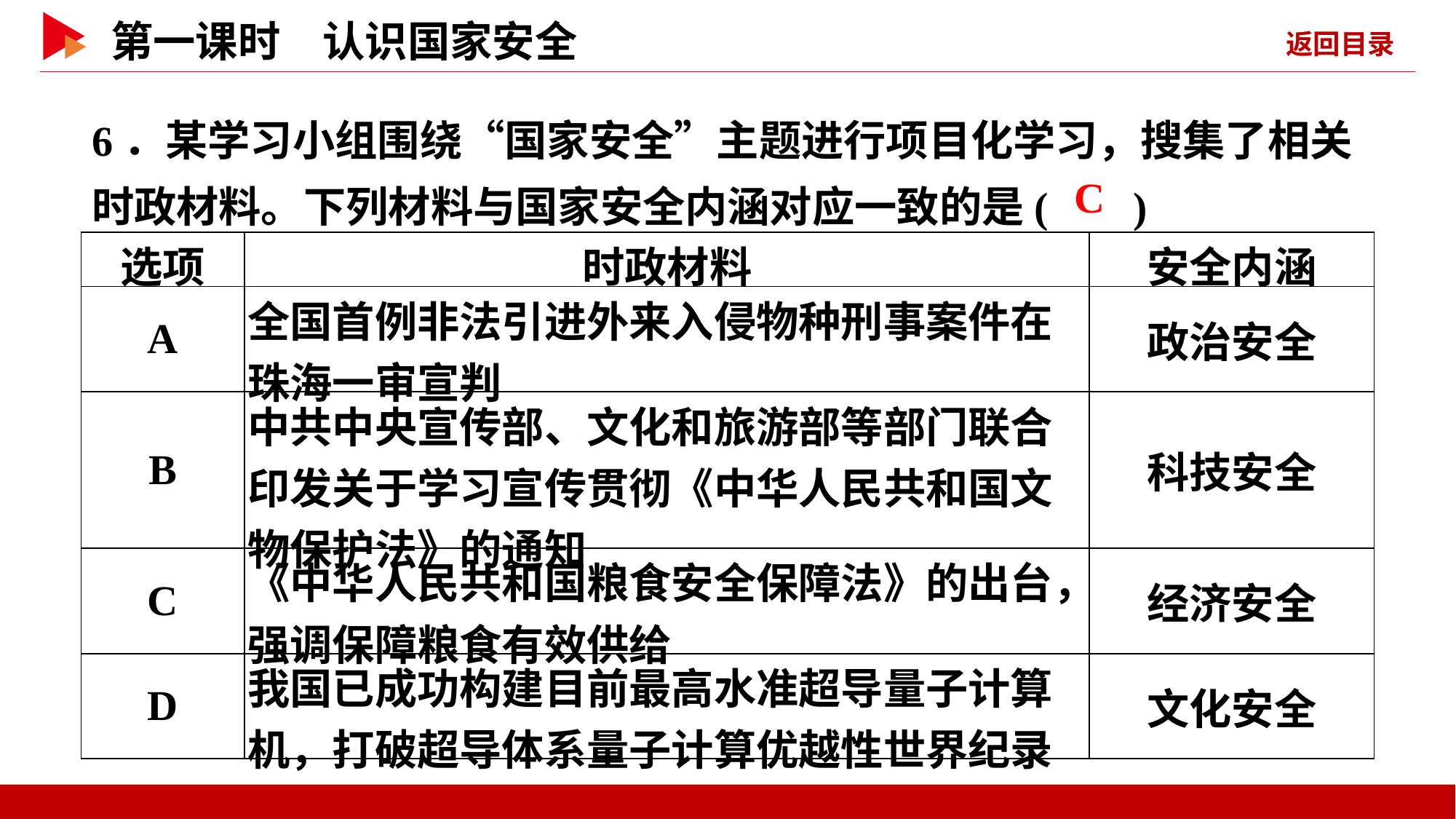

6．某学习小组围绕“国家安全”主题进行项目化学习，搜集了相关时政材料。下列材料与国家安全内涵对应一致的是(        )
   C
| 选项 | 时政材料 | 安全内涵 |
| --- | --- | --- |
| A | 全国首例非法引进外来入侵物种刑事案件在珠海一审宣判 | 政治安全 |
| B | 中共中央宣传部、文化和旅游部等部门联合印发关于学习宣传贯彻《中华人民共和国文物保护法》的通知 | 科技安全 |
| C | 《中华人民共和国粮食安全保障法》的出台，强调保障粮食有效供给 | 经济安全 |
| D | 我国已成功构建目前最高水准超导量子计算机，打破超导体系量子计算优越性世界纪录 | 文化安全 |